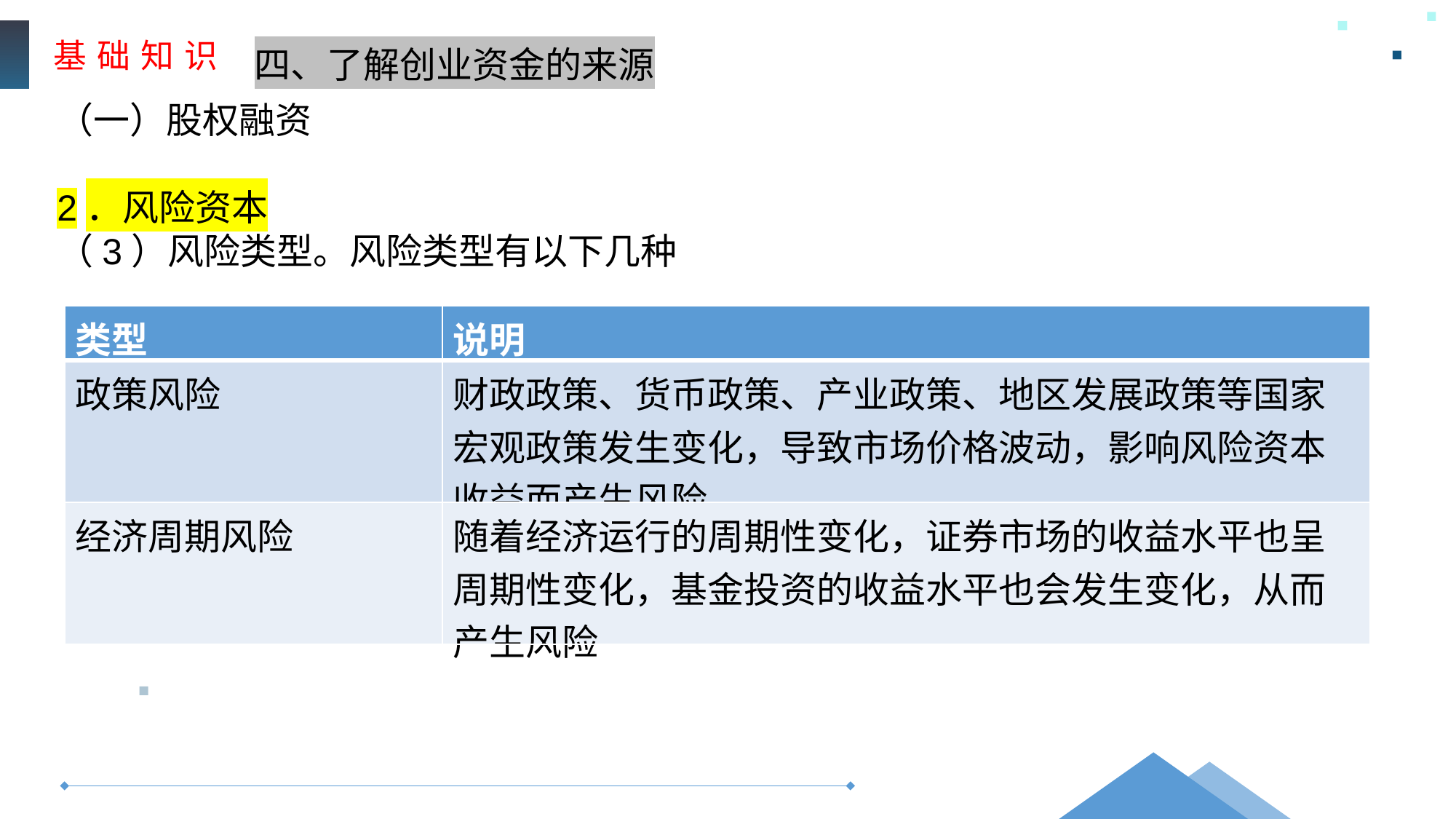

基 础 知 识

四、了解创业资金的来源
（一）股权融资

2．风险资本
（3）风险类型。风险类型有以下几种
| 类型 | 说明 |
| --- | --- |
| 政策风险 | 财政政策、货币政策、产业政策、地区发展政策等国家宏观政策发生变化，导致市场价格波动，影响风险资本收益而产生风险 |
| 经济周期风险 | 随着经济运行的周期性变化，证券市场的收益水平也呈周期性变化，基金投资的收益水平也会发生变化，从而产生风险 |